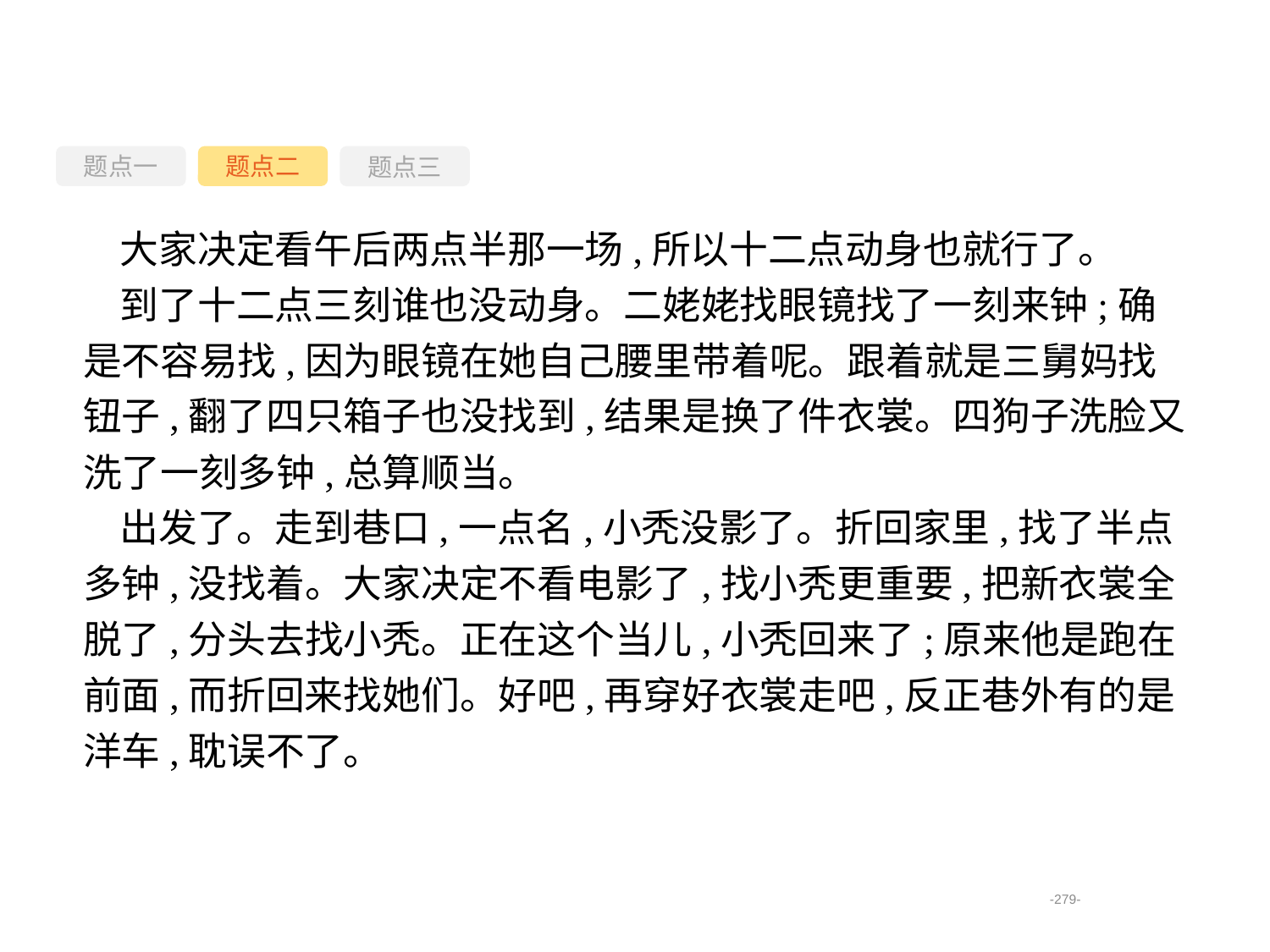

题点一
题点三
题点二
大家决定看午后两点半那一场,所以十二点动身也就行了。
到了十二点三刻谁也没动身。二姥姥找眼镜找了一刻来钟;确是不容易找,因为眼镜在她自己腰里带着呢。跟着就是三舅妈找钮子,翻了四只箱子也没找到,结果是换了件衣裳。四狗子洗脸又洗了一刻多钟,总算顺当。
出发了。走到巷口,一点名,小秃没影了。折回家里,找了半点多钟,没找着。大家决定不看电影了,找小秃更重要,把新衣裳全脱了,分头去找小秃。正在这个当儿,小秃回来了;原来他是跑在前面,而折回来找她们。好吧,再穿好衣裳走吧,反正巷外有的是洋车,耽误不了。
-279-